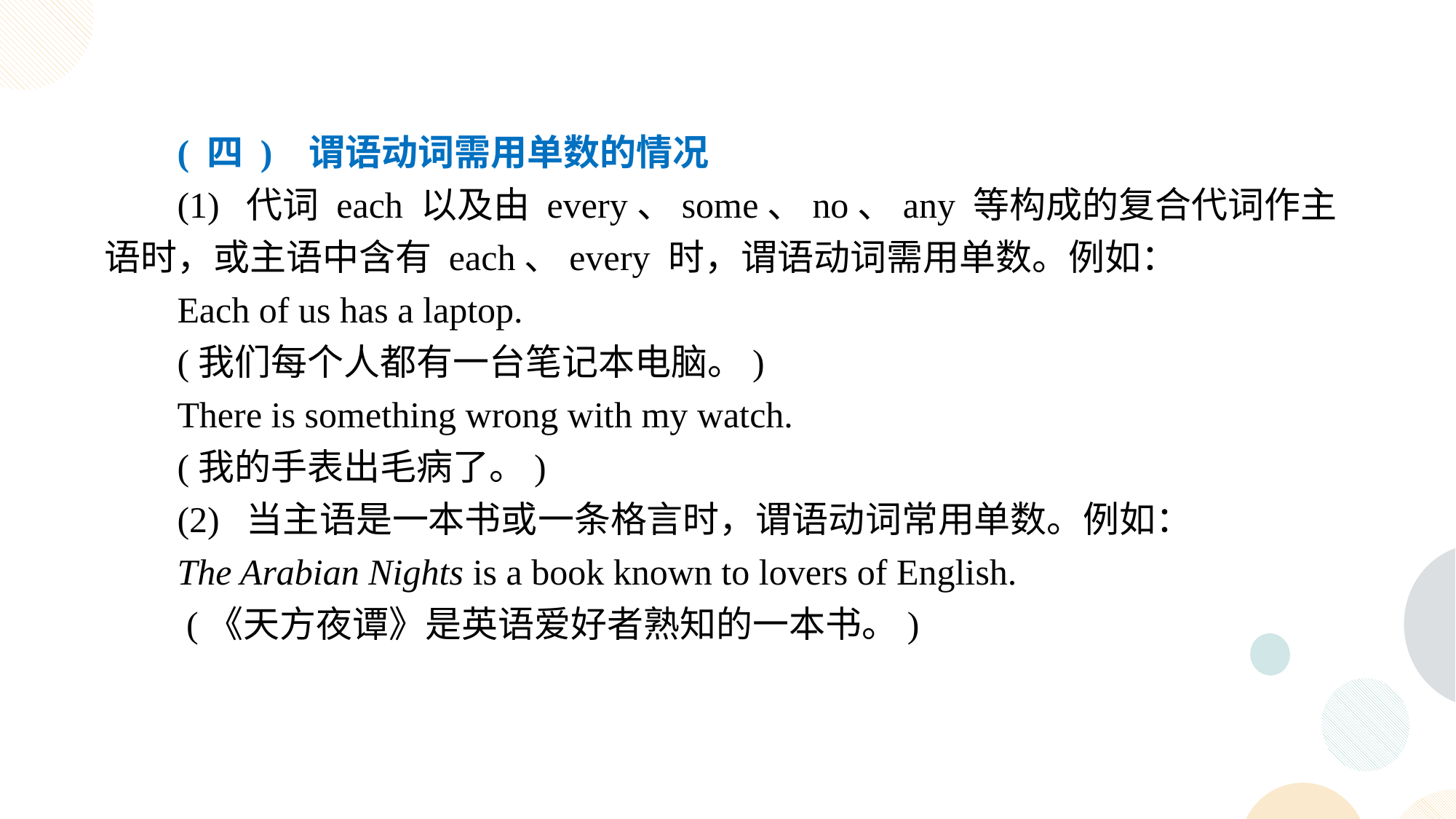

( 四 )   谓语动词需用单数的情况
(1)  代词 each 以及由 every、some、no、any 等构成的复合代词作主语时，或主语中含有 each、every 时，谓语动词需用单数。例如：
Each of us has a laptop.
(我们每个人都有一台笔记本电脑。)
There is something wrong with my watch.
(我的手表出毛病了。)
(2)  当主语是一本书或一条格言时，谓语动词常用单数。例如：
The Arabian Nights is a book known to lovers of English.
 (《天方夜谭》是英语爱好者熟知的一本书。)